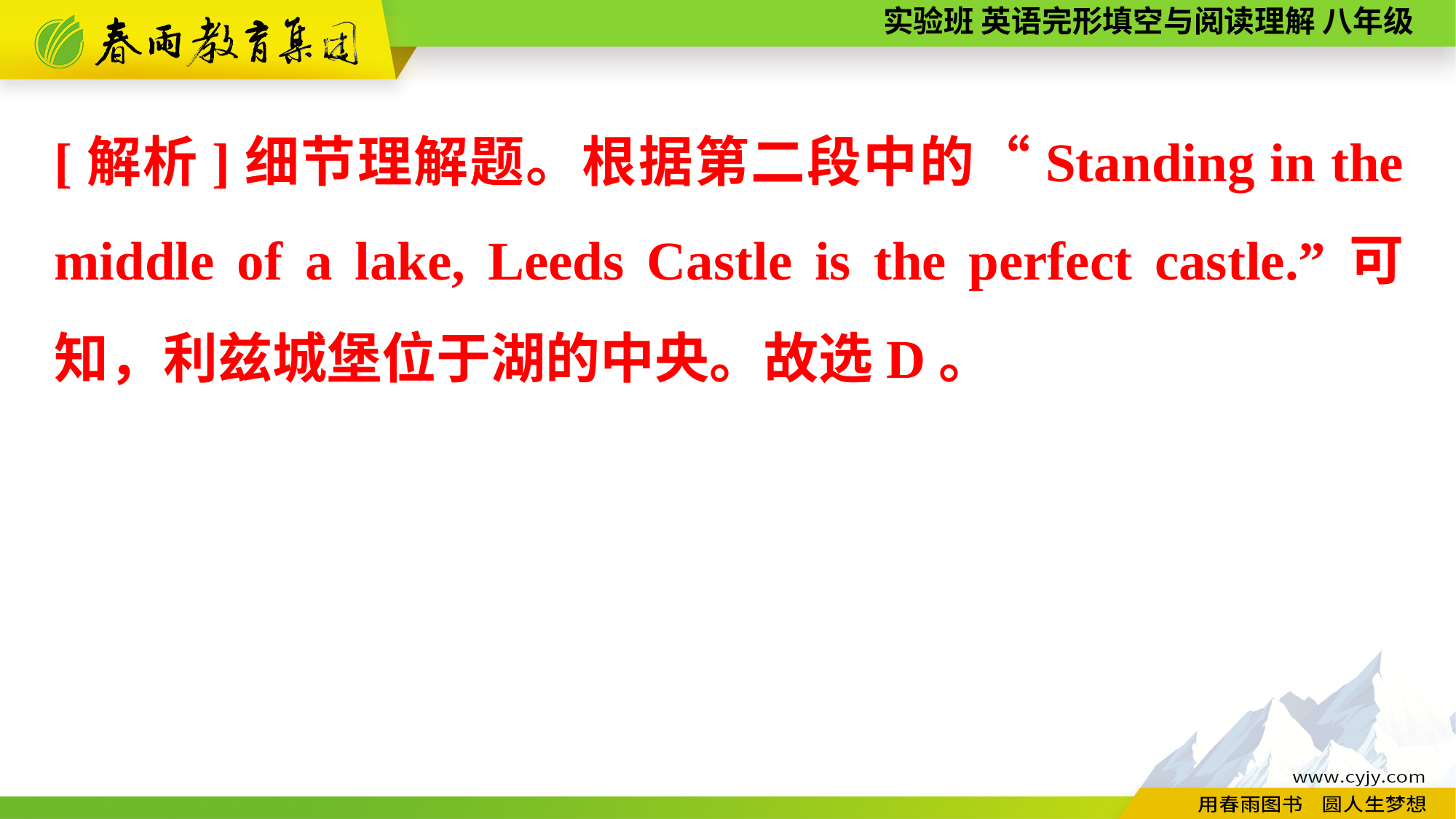

[解析]细节理解题。根据第二段中的“Standing in the middle of a lake, Leeds Castle is the perfect castle.”可知，利兹城堡位于湖的中央。故选D。